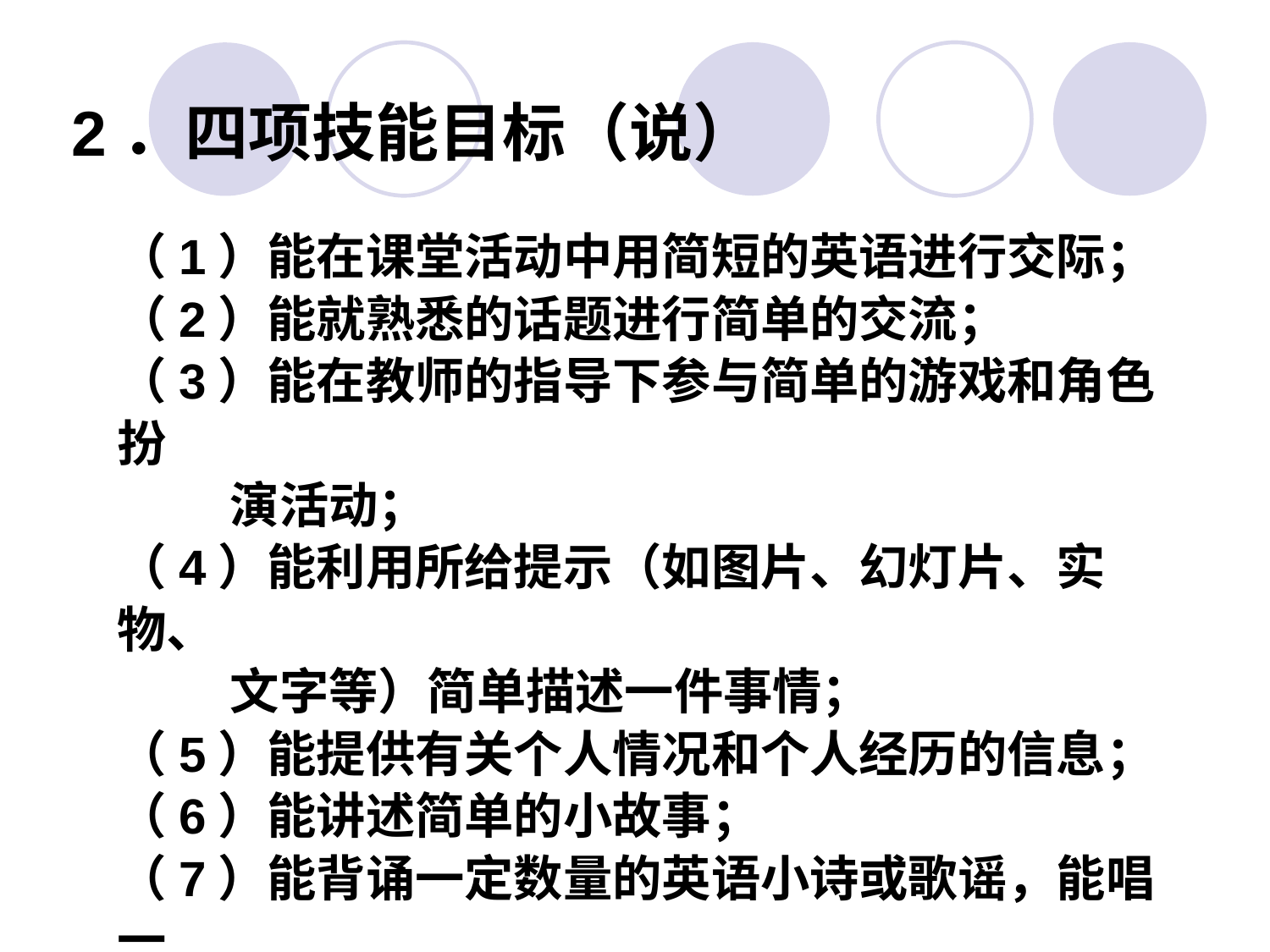

2．四项技能目标（说）
（1）能在课堂活动中用简短的英语进行交际；
（2）能就熟悉的话题进行简单的交流；
（3）能在教师的指导下参与简单的游戏和角色扮
         演活动；
（4）能利用所给提示（如图片、幻灯片、实物、
         文字等）简单描述一件事情；
（5）能提供有关个人情况和个人经历的信息；
（6）能讲述简单的小故事；
（7）能背诵一定数量的英语小诗或歌谣，能唱一
         些英语歌曲；
（8）能在上述口语活动中语音、语调基本正确。